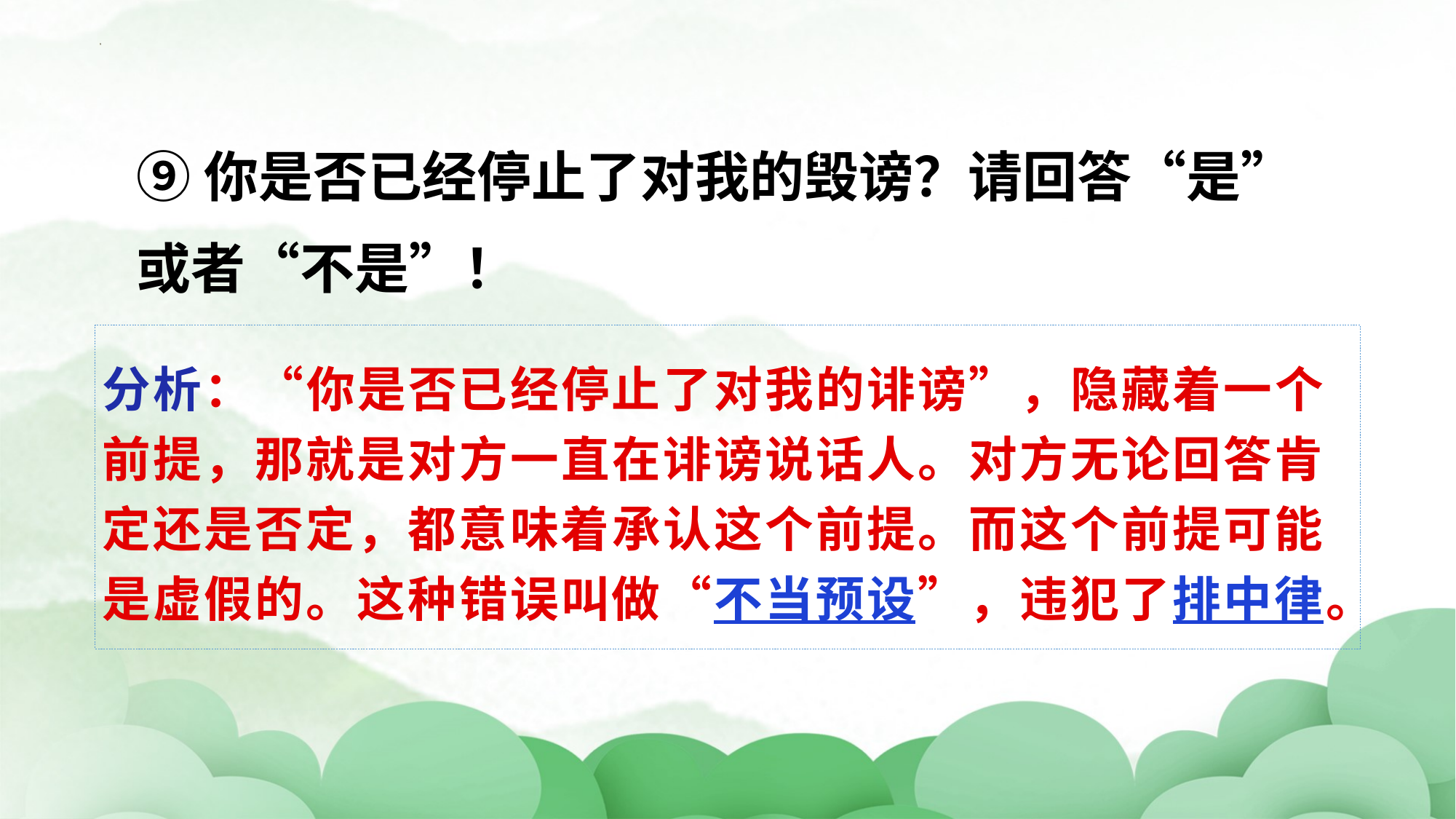

⑨你是否已经停止了对我的毁谤？请回答“是”或者“不是”！
分析：“你是否已经停止了对我的诽谤”，隐藏着一个前提，那就是对方一直在诽谤说话人。对方无论回答肯定还是否定，都意味着承认这个前提。而这个前提可能是虚假的。这种错误叫做“不当预设”，违犯了排中律。